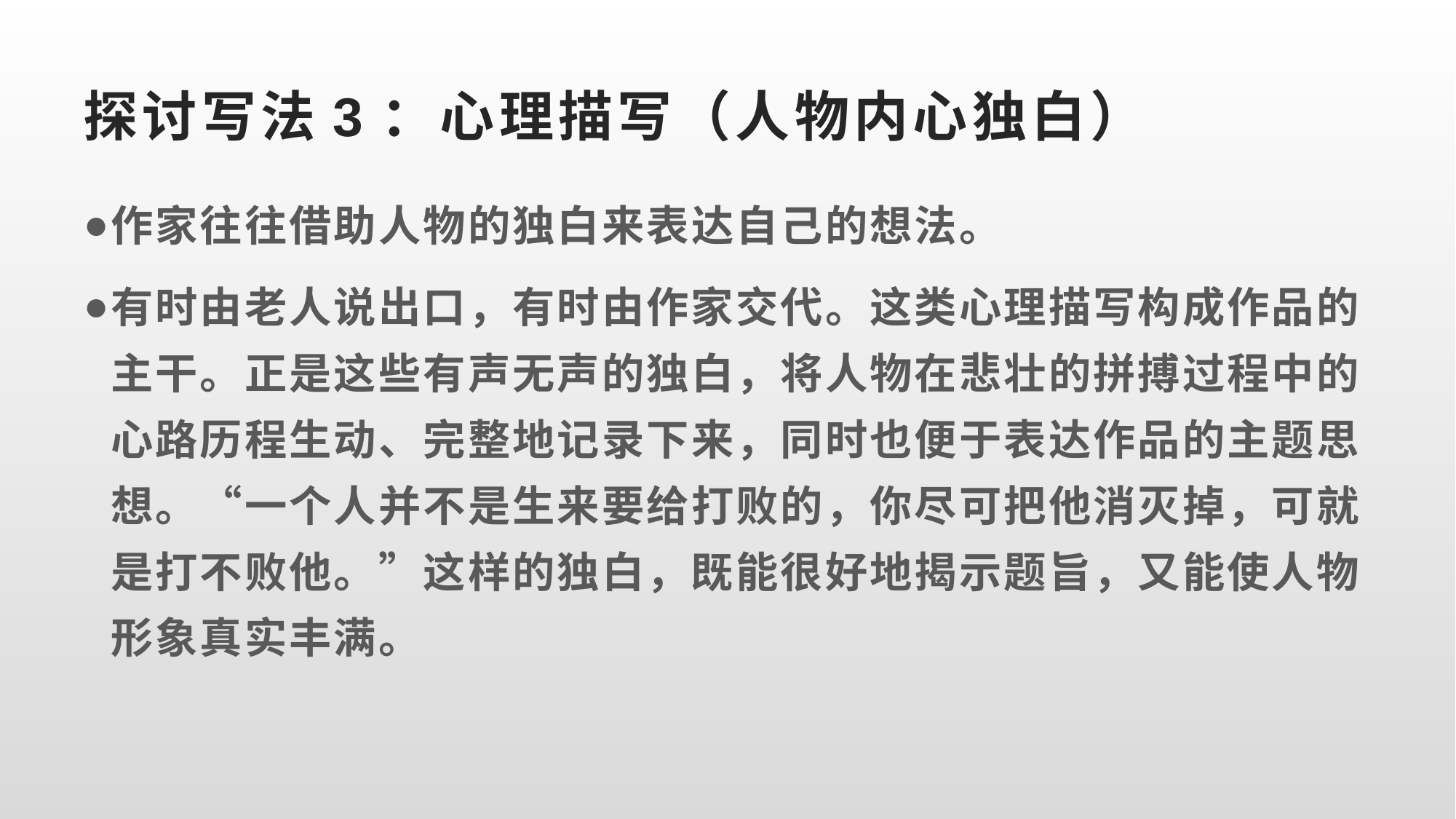

# 探讨写法3：心理描写（人物内心独白）
作家往往借助人物的独白来表达自己的想法。
有时由老人说出口，有时由作家交代。这类心理描写构成作品的主干。正是这些有声无声的独白，将人物在悲壮的拼搏过程中的心路历程生动、完整地记录下来，同时也便于表达作品的主题思想。“一个人并不是生来要给打败的，你尽可把他消灭掉，可就是打不败他。”这样的独白，既能很好地揭示题旨，又能使人物形象真实丰满。